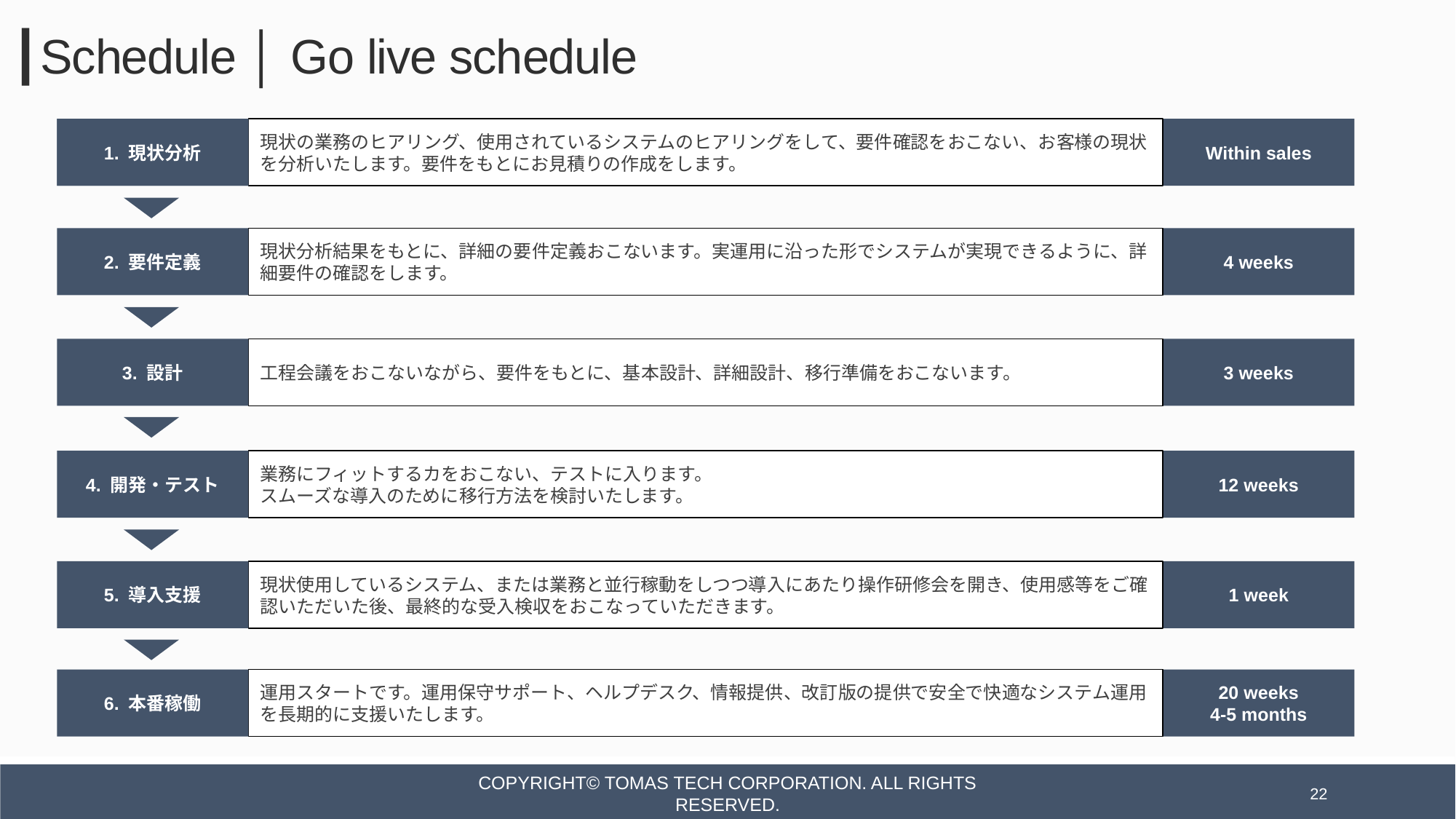

┃Schedule │ Go live schedule

現状の業務のヒアリング、使用されているシステムのヒアリングをして、要件確認をおこない、お客様の現状を分析いたします。要件をもとにお見積りの作成をします。
Within sales
カンバン管理
1. 現状分析

現状分析結果をもとに、詳細の要件定義おこないます。実運用に沿った形でシステムが実現できるように、詳細要件の確認をします。
4 weeks
2. 要件定義

3. 設計
3 weeks
⼯程会議をおこないながら、要件をもとに、基本設計、詳細設計、移⾏準備をおこないます。

業務にフィットするカをおこない、テストに⼊ります。
スムーズな導⼊のために移⾏⽅法を検討いたします。
12 weeks
4. 開発・テスト

現状使⽤しているシステム、または業務と並⾏稼動をしつつ導⼊にあたり操作研修会を開き、使⽤感等をご確認いただいた後、最終的な受⼊検収をおこなっていただきます。
1 week
5. 導入支援

運⽤スタートです。運⽤保守サポート、ヘルプデスク、情報提供、改訂版の提供で安全で快適なシステム運⽤を⻑期的に⽀援いたします。
20 weeks
4-5 months
6. 本番稼働
Copyright© TOMAS TECH CORPORATION. All rights reserved.
22